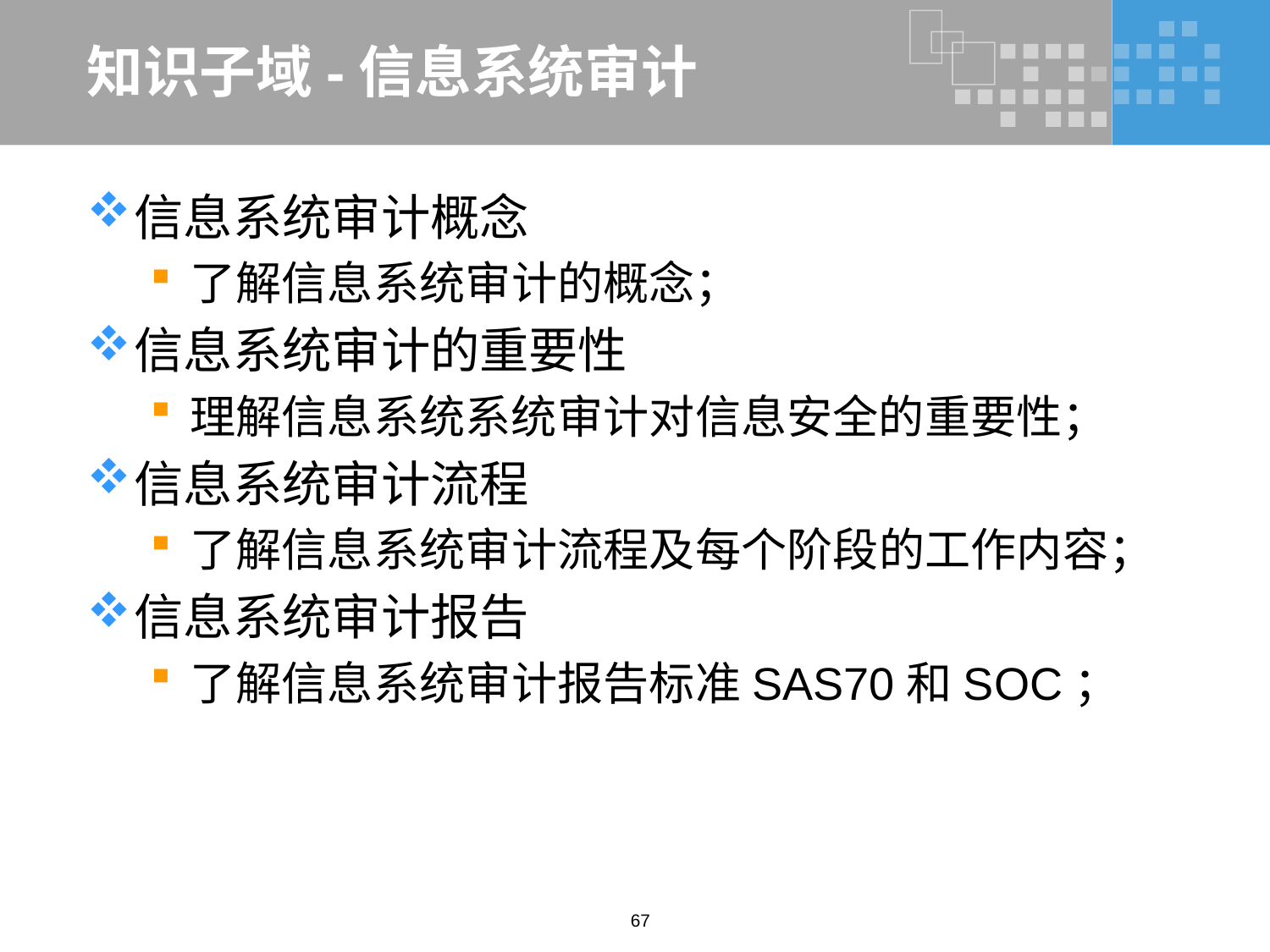

# 知识子域-信息系统审计
信息系统审计概念
了解信息系统审计的概念；
信息系统审计的重要性
理解信息系统系统审计对信息安全的重要性；
信息系统审计流程
了解信息系统审计流程及每个阶段的工作内容；
信息系统审计报告
了解信息系统审计报告标准SAS70和SOC；

67